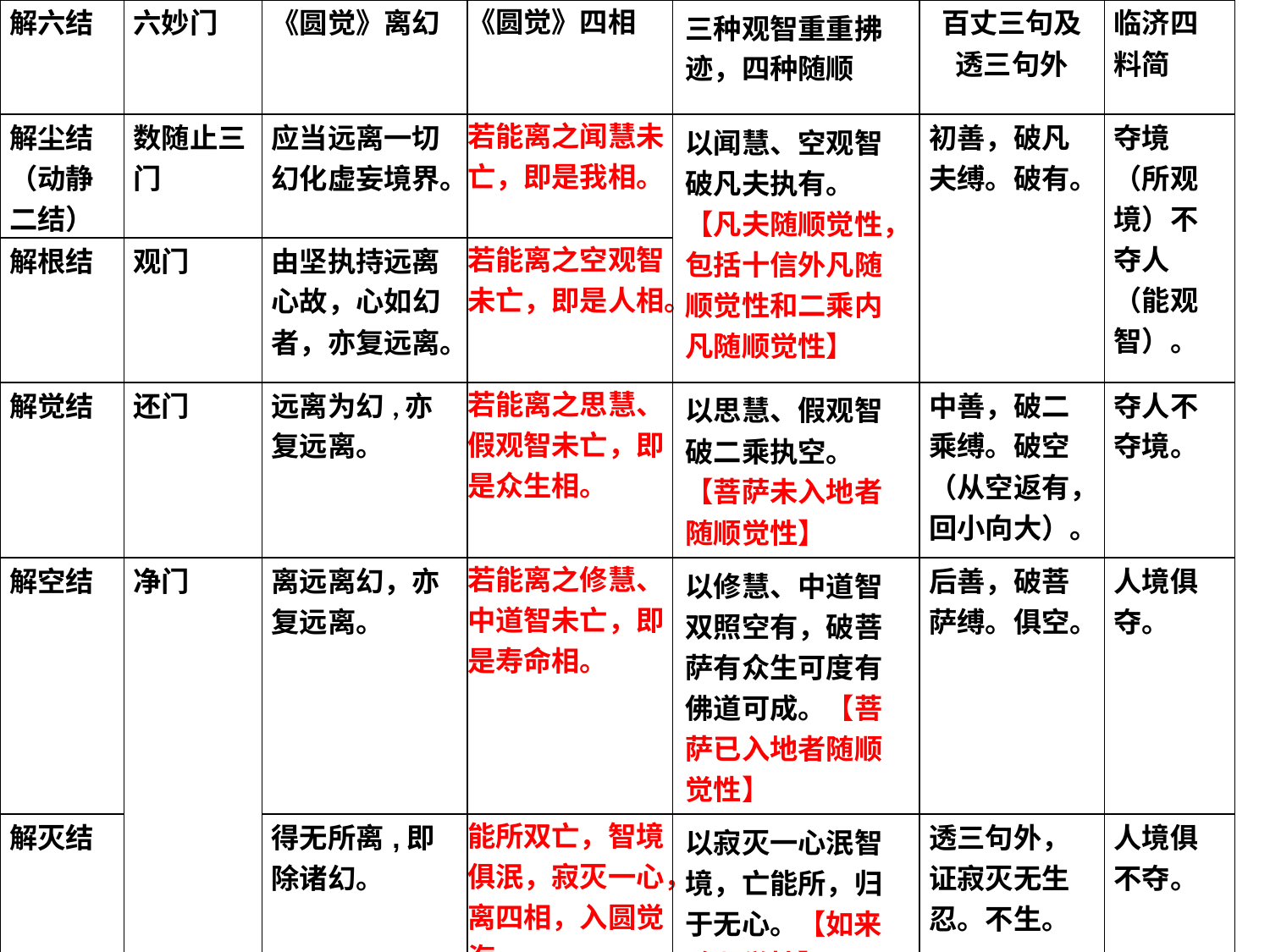

| 解六结 | 六妙门 | 《圆觉》离幻 | 《圆觉》四相 | 三种观智重重拂迹，四种随顺 | 百丈三句及透三句外 | 临济四料简 |
| --- | --- | --- | --- | --- | --- | --- |
| 解尘结（动静 二结） | 数随止三门 | 应当远离一切幻化虚妄境界。 | 若能离之闻慧未亡，即是我相。 | 以闻慧、空观智破凡夫执有。【凡夫随顺觉性，包括十信外凡随顺觉性和二乘内凡随顺觉性】 | 初善，破凡夫缚。破有。 | 夺境（所观境）不夺人（能观智）。 |
| 解根结 | 观门 | 由坚执持远离心故，心如幻者，亦复远离。 | 若能离之空观智未亡，即是人相。 |  |  |  |
| 解觉结 | 还门 | 远离为幻,亦复远离。 | 若能离之思慧、假观智未亡，即是众生相。 | 以思慧、假观智破二乘执空。【菩萨未入地者随顺觉性】 | 中善，破二乘缚。破空（从空返有，回小向大）。 | 夺人不夺境。 |
| 解空结 | 净门 | 离远离幻，亦复远离。 | 若能离之修慧、中道智未亡，即是寿命相。 | 以修慧、中道智双照空有，破菩萨有众生可度有佛道可成。【菩萨已入地者随顺觉性】 | 后善，破菩萨缚。俱空。 | 人境俱夺。 |
| 解灭结 |  | 得无所离,即除诸幻。 | 能所双亡，智境俱泯，寂灭一心，离四相，入圆觉海。 | 以寂灭一心泯智境，亡能所，归于无心。【如来随顺觉性】 | 透三句外，证寂灭无生忍。不生。 | 人境俱不夺。 |